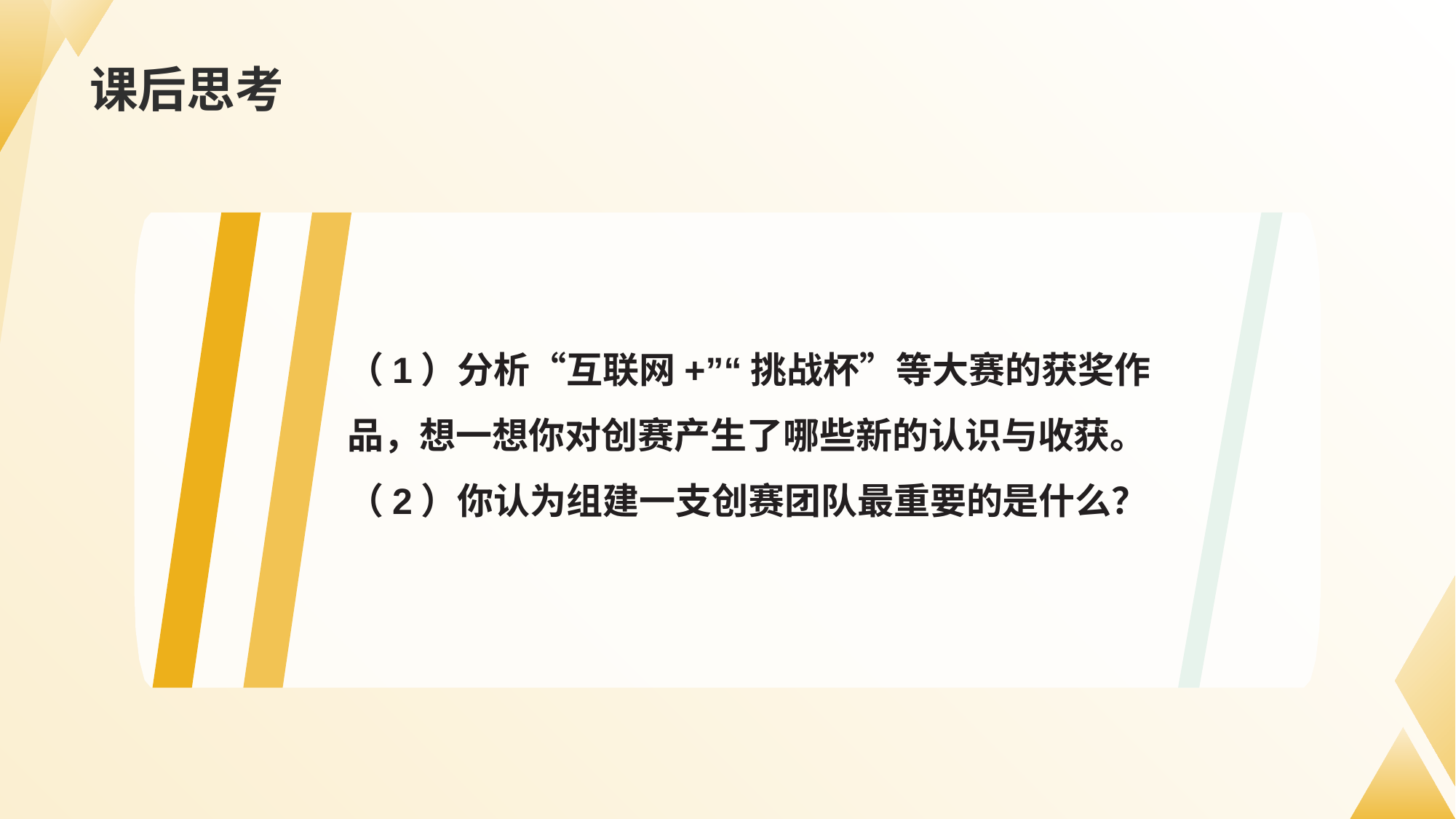

# 课后思考

（1）分析“互联网+”“挑战杯”等大赛的获奖作品，想一想你对创赛产生了哪些新的认识与收获。
（2）你认为组建一支创赛团队最重要的是什么？